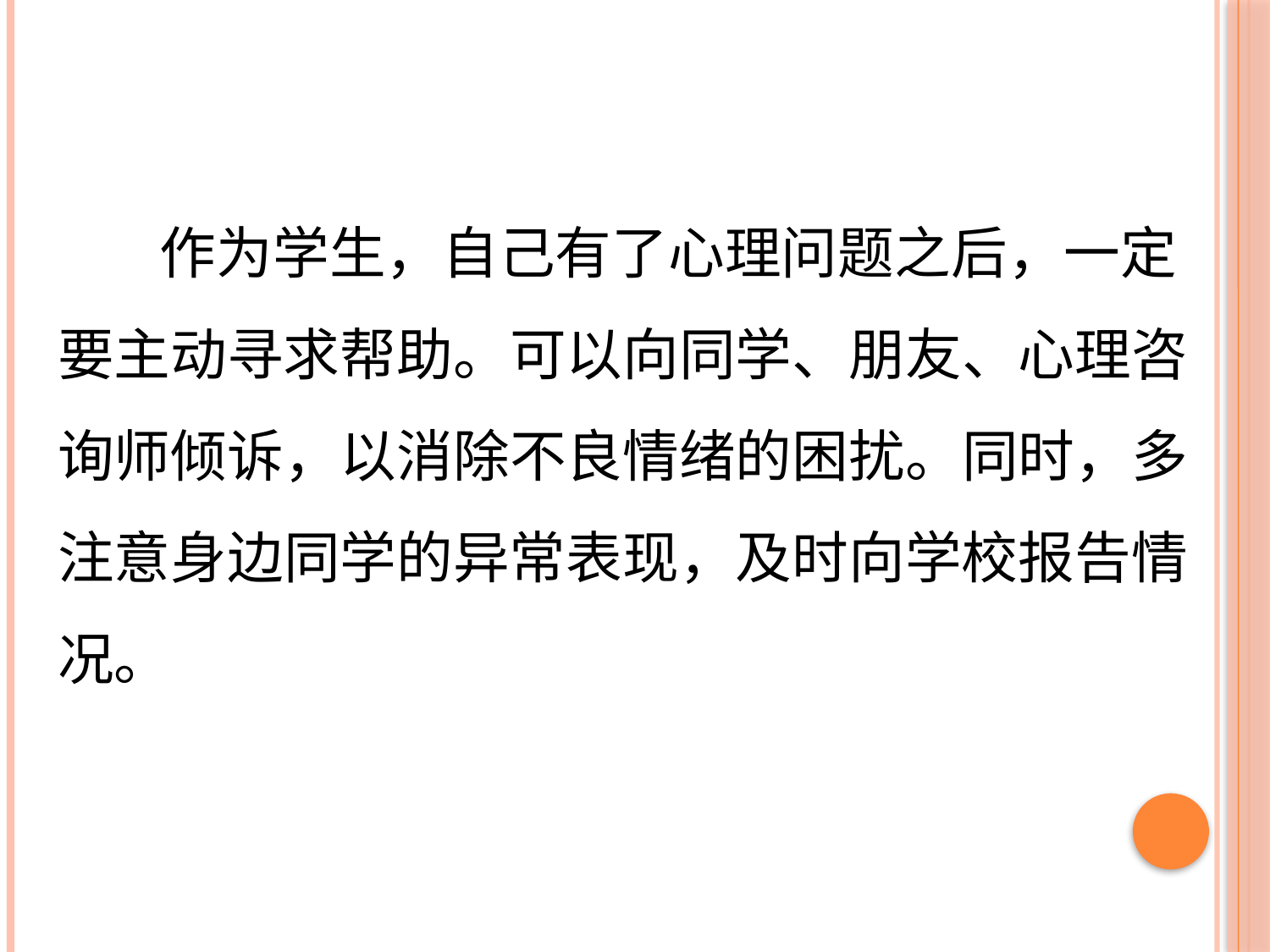

作为学生，自己有了心理问题之后，一定要主动寻求帮助。可以向同学、朋友、心理咨询师倾诉，以消除不良情绪的困扰。同时，多注意身边同学的异常表现，及时向学校报告情况。